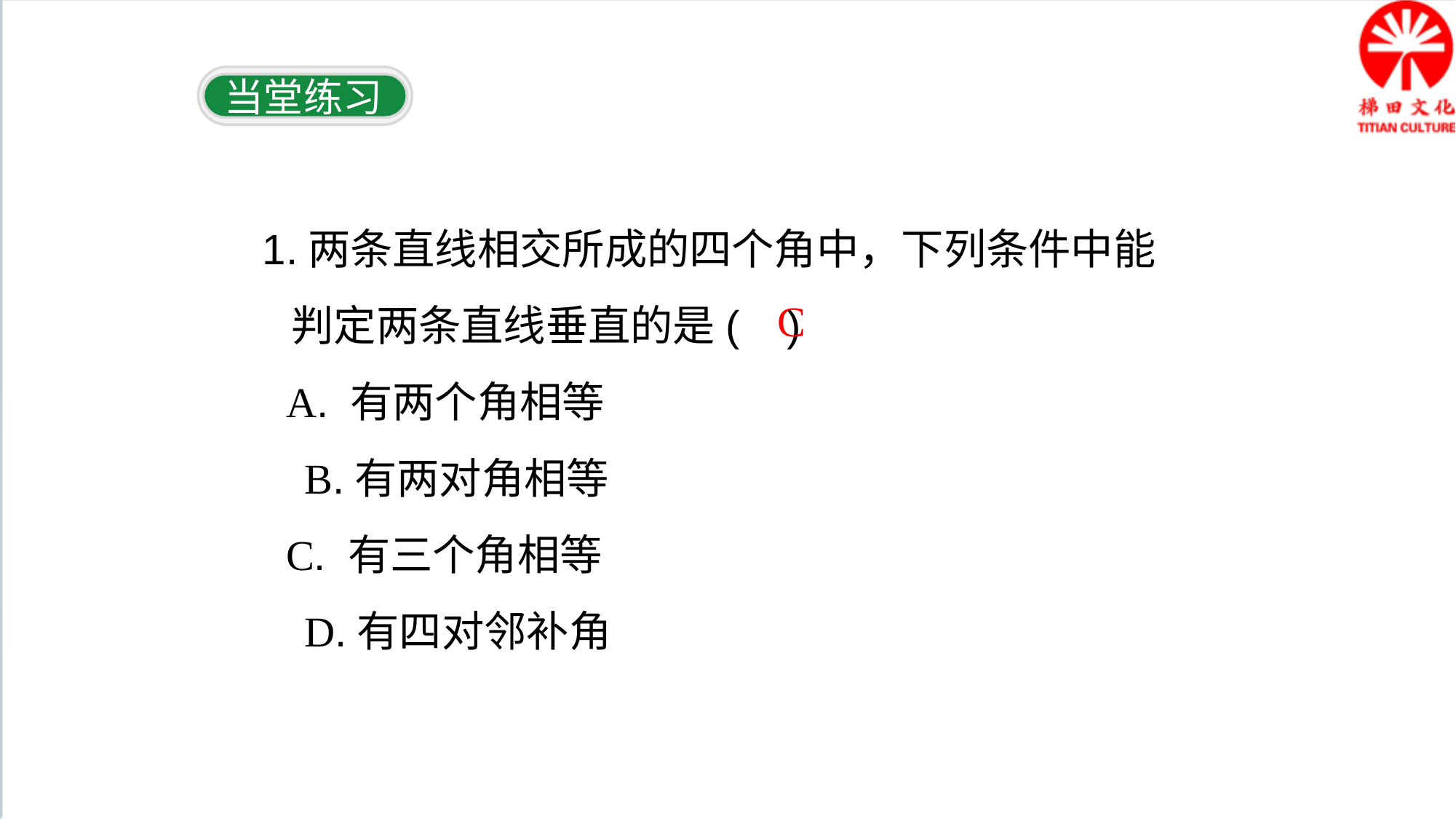

当堂练习
1.两条直线相交所成的四个角中，下列条件中能
  判定两条直线垂直的是(    )
  A. 有两个角相等
    B.有两对角相等
  C. 有三个角相等
    D.有四对邻补角
C